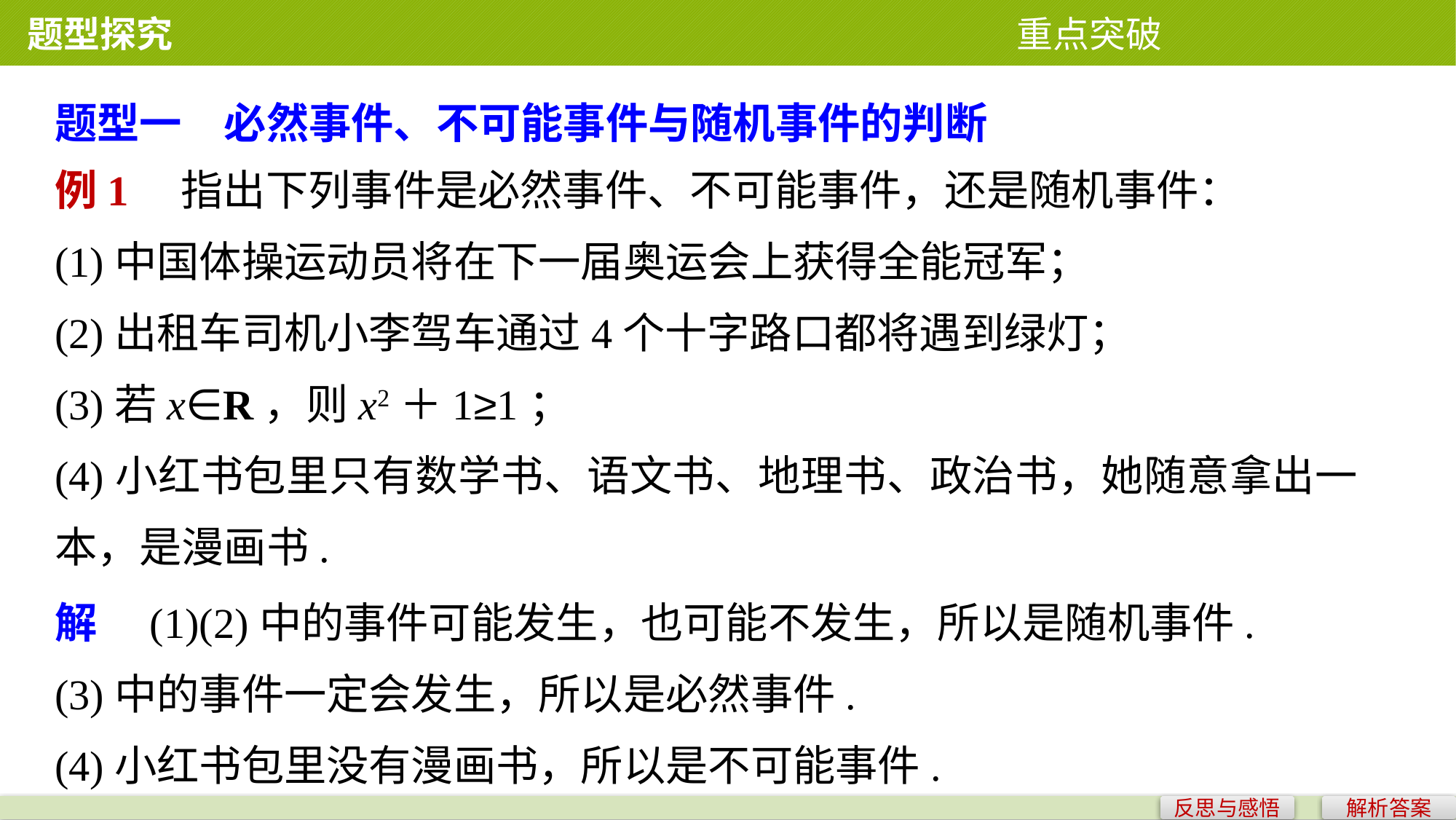

题型探究                                                                                                       重点突破
题型一　必然事件、不可能事件与随机事件的判断
例1　指出下列事件是必然事件、不可能事件，还是随机事件：
(1)中国体操运动员将在下一届奥运会上获得全能冠军；
(2)出租车司机小李驾车通过4个十字路口都将遇到绿灯；
(3)若x∈R，则x2＋1≥1；
(4)小红书包里只有数学书、语文书、地理书、政治书，她随意拿出一本，是漫画书.
解　(1)(2)中的事件可能发生，也可能不发生，所以是随机事件.
(3)中的事件一定会发生，所以是必然事件.
(4)小红书包里没有漫画书，所以是不可能事件.
反思与感悟
解析答案